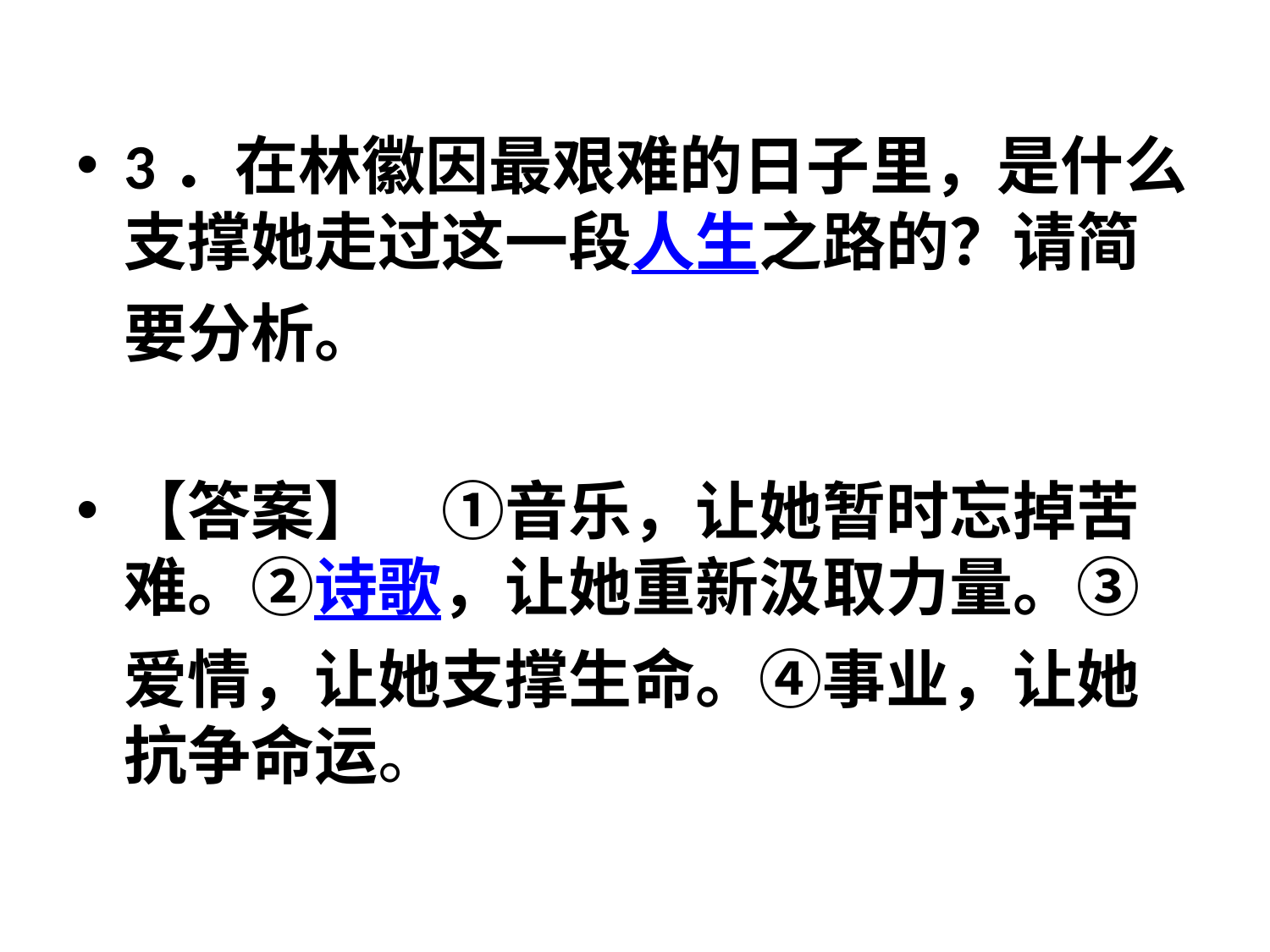

3．在林徽因最艰难的日子里，是什么支撑她走过这一段人生之路的？请简要分析。

【答案】　①音乐，让她暂时忘掉苦难。②诗歌，让她重新汲取力量。③爱情，让她支撑生命。④事业，让她抗争命运。